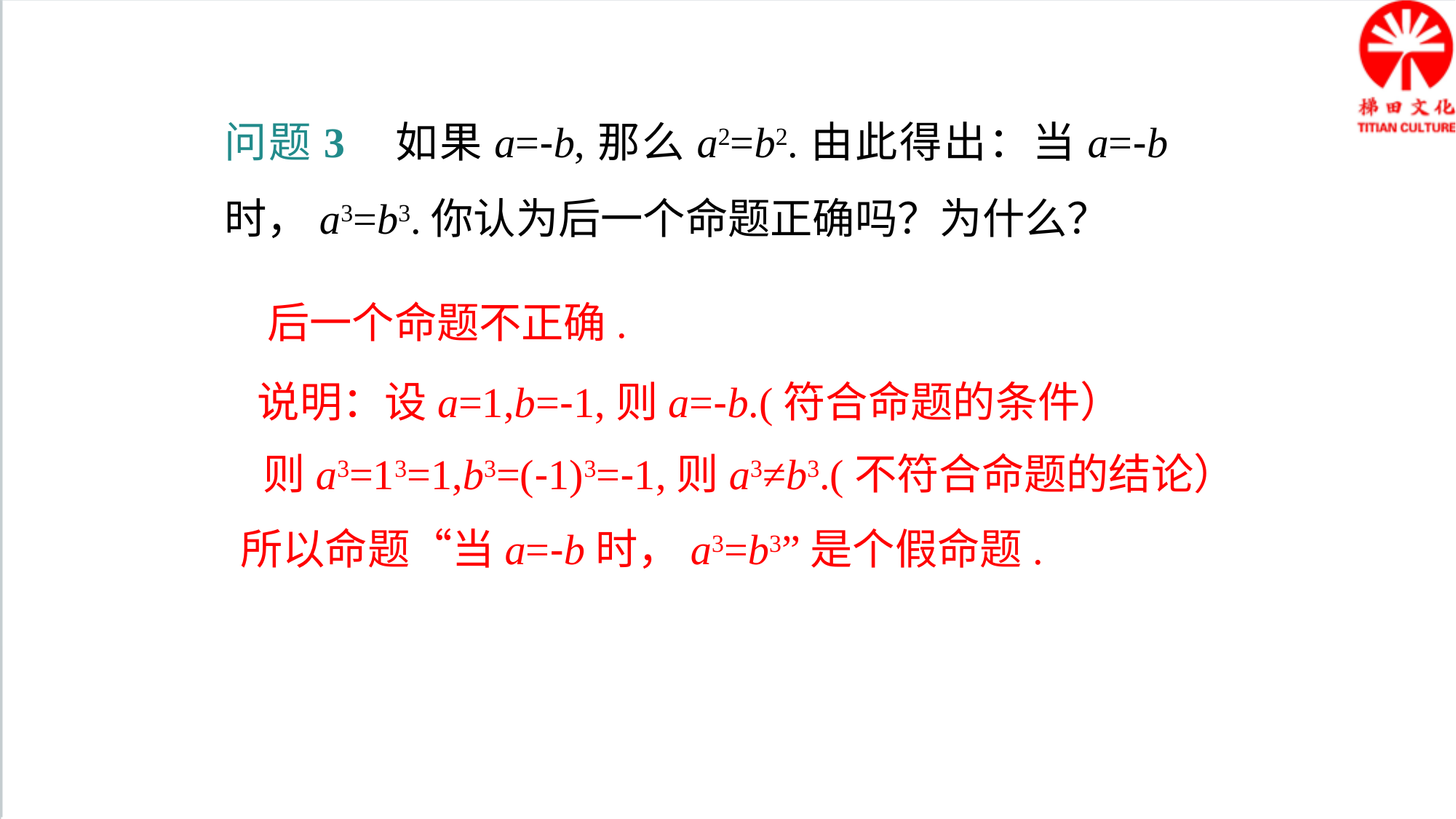

问题3   如果a=-b,那么a2=b2.由此得出：当a=-b时，a3=b3.你认为后一个命题正确吗？为什么？
后一个命题不正确.
说明：设a=1,b=-1,则a=-b.(符合命题的条件）
则a3=13=1,b3=(-1)3=-1,则a3≠b3.(不符合命题的结论）
所以命题“当a=-b时，a3=b3”是个假命题.